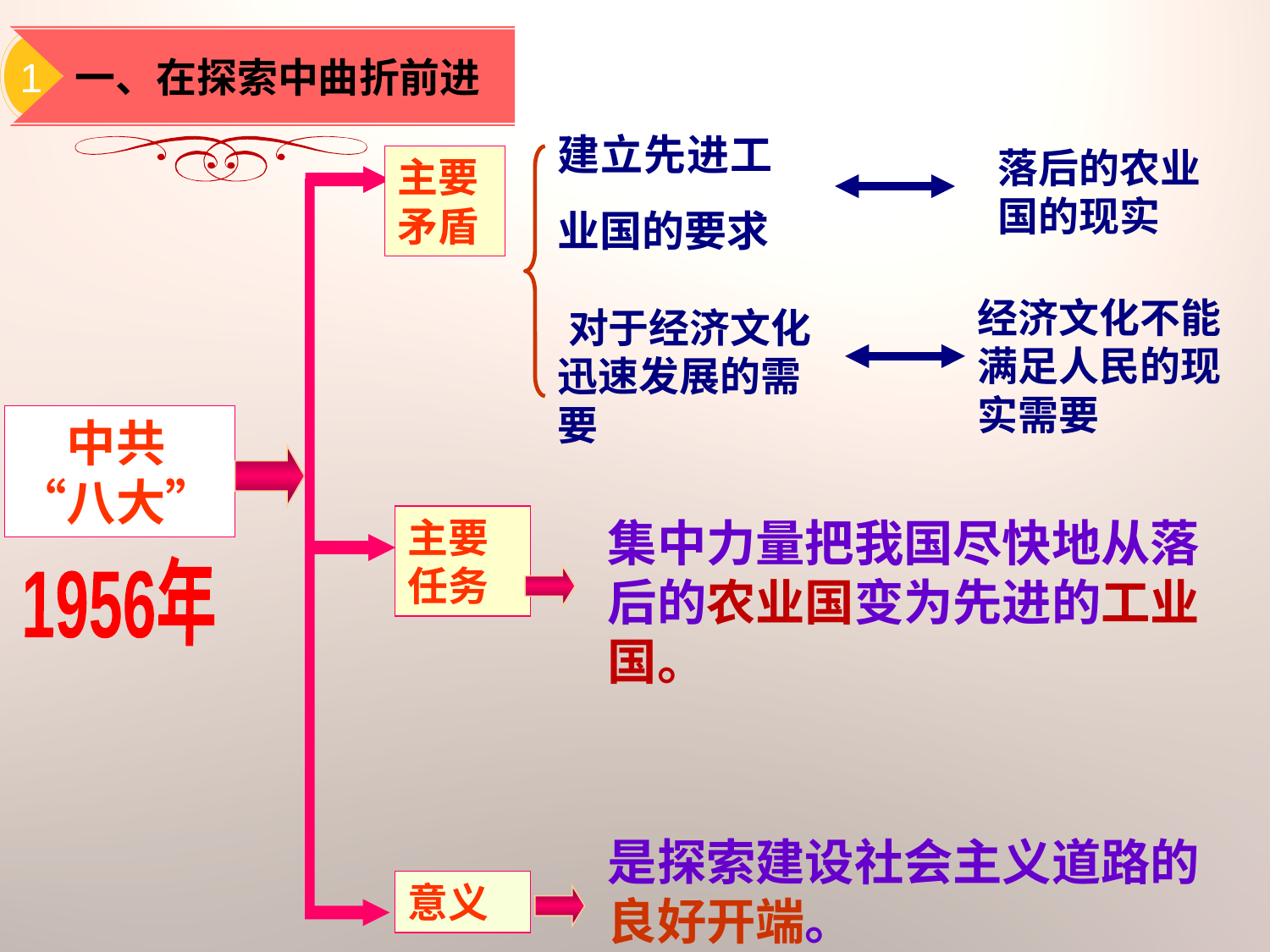

一、在探索中曲折前进
1
建立先进工业国的要求
落后的农业国的现实

主要矛盾

经济文化不能满足人民的现实需要
对于经济文化
迅速发展的需要
　中共“八大”

集中力量把我国尽快地从落后的农业国变为先进的工业国。
主要任务
1956年

是探索建设社会主义道路的良好开端。
意义